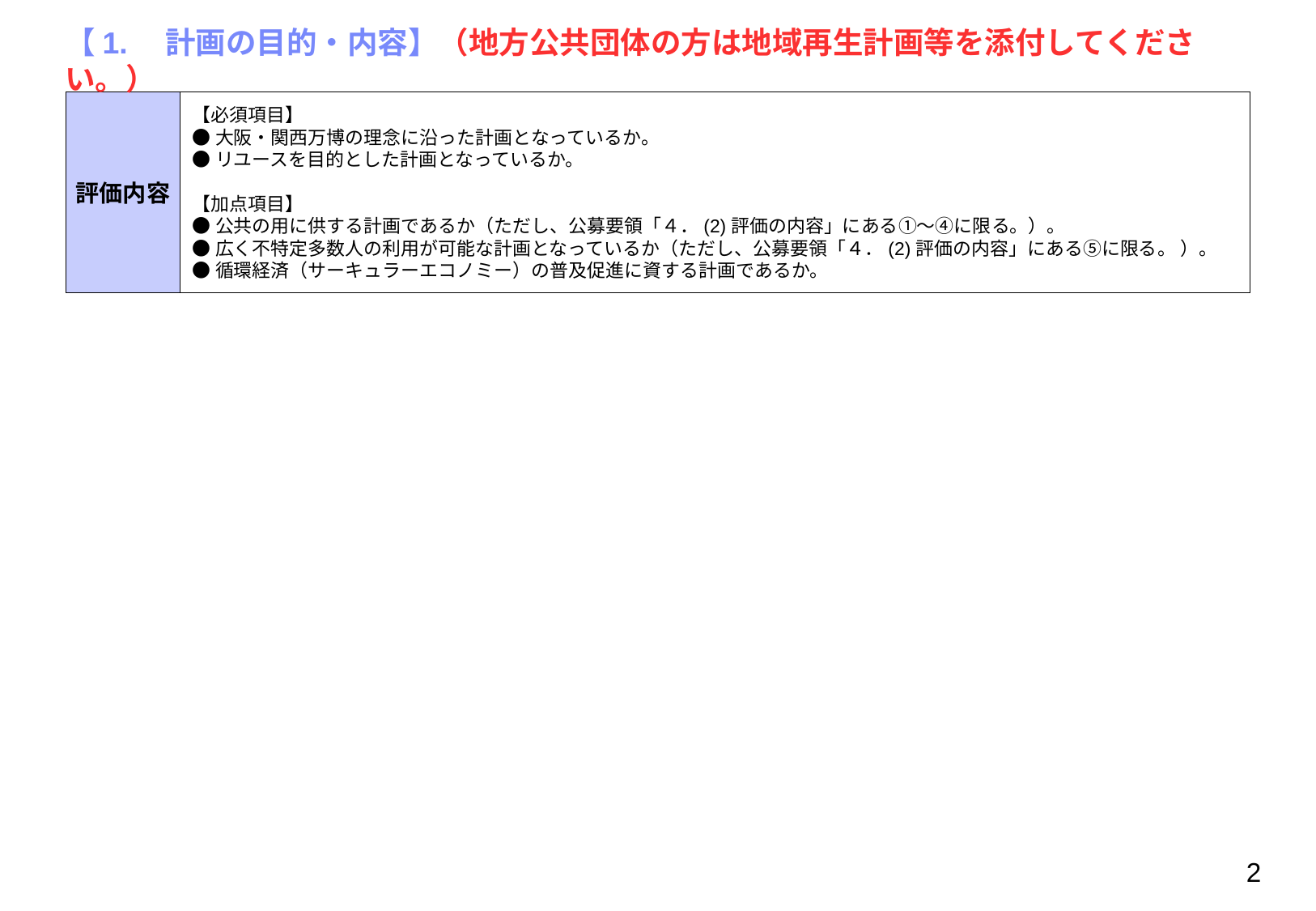

# 【1.　計画の目的・内容】（地方公共団体の方は地域再生計画等を添付してください。）
【必須項目】
●大阪・関西万博の理念に沿った計画となっているか。
●リユースを目的とした計画となっているか。

【加点項目】
●公共の用に供する計画であるか（ただし、公募要領「４．(2)評価の内容」にある①～④に限る。）。
●広く不特定多数人の利用が可能な計画となっているか（ただし、公募要領「４．(2)評価の内容」にある⑤に限る。 ）。
●循環経済（サーキュラーエコノミー）の普及促進に資する計画であるか。
評価内容
2